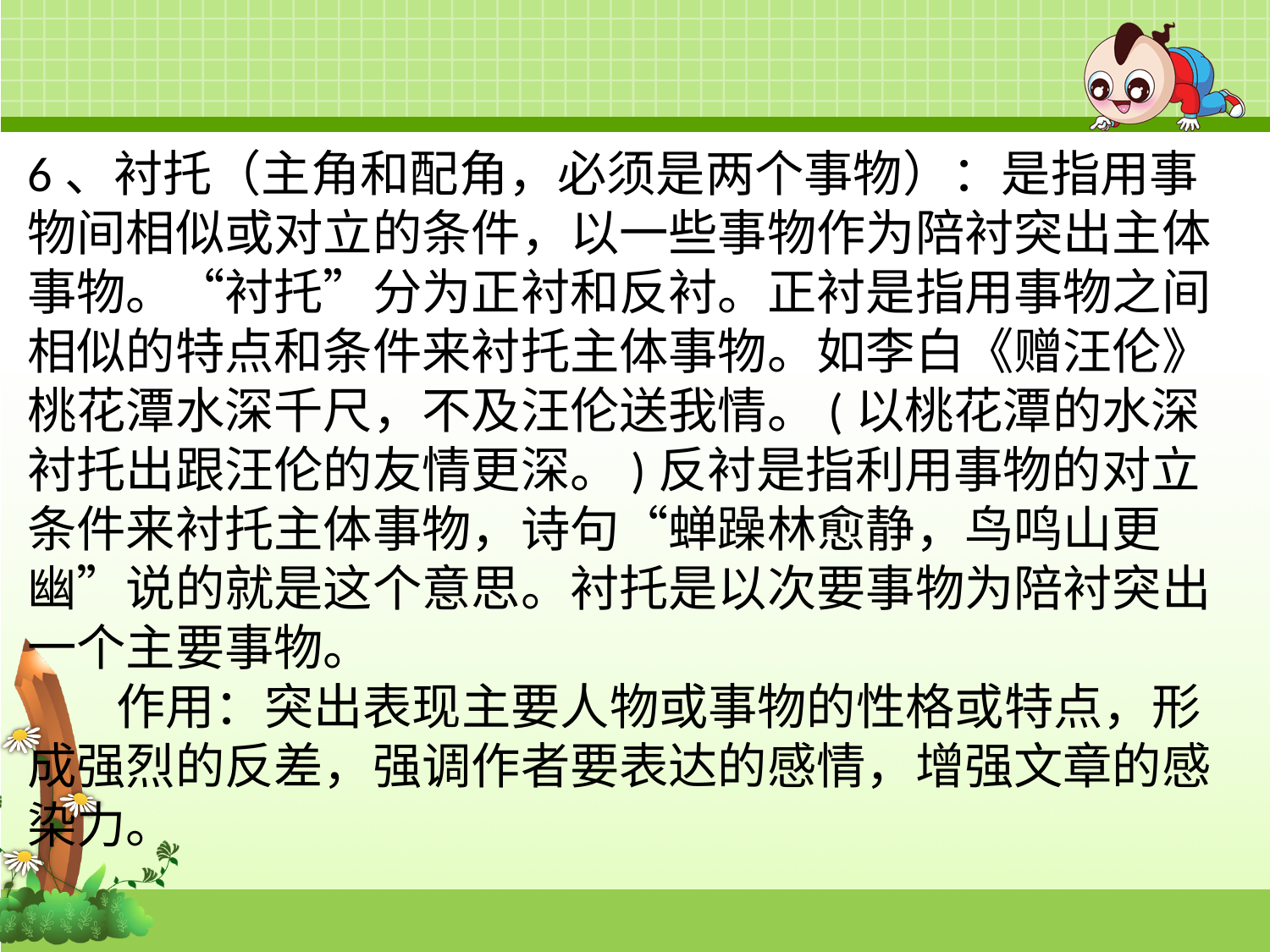

6、衬托（主角和配角，必须是两个事物）：是指用事物间相似或对立的条件，以一些事物作为陪衬突出主体事物。“衬托”分为正衬和反衬。正衬是指用事物之间相似的特点和条件来衬托主体事物。如李白《赠汪伦》桃花潭水深千尺，不及汪伦送我情。(以桃花潭的水深衬托出跟汪伦的友情更深。)反衬是指利用事物的对立条件来衬托主体事物，诗句“蝉躁林愈静，鸟鸣山更幽”说的就是这个意思。衬托是以次要事物为陪衬突出一个主要事物。
       作用：突出表现主要人物或事物的性格或特点，形成强烈的反差，强调作者要表达的感情，增强文章的感染力。